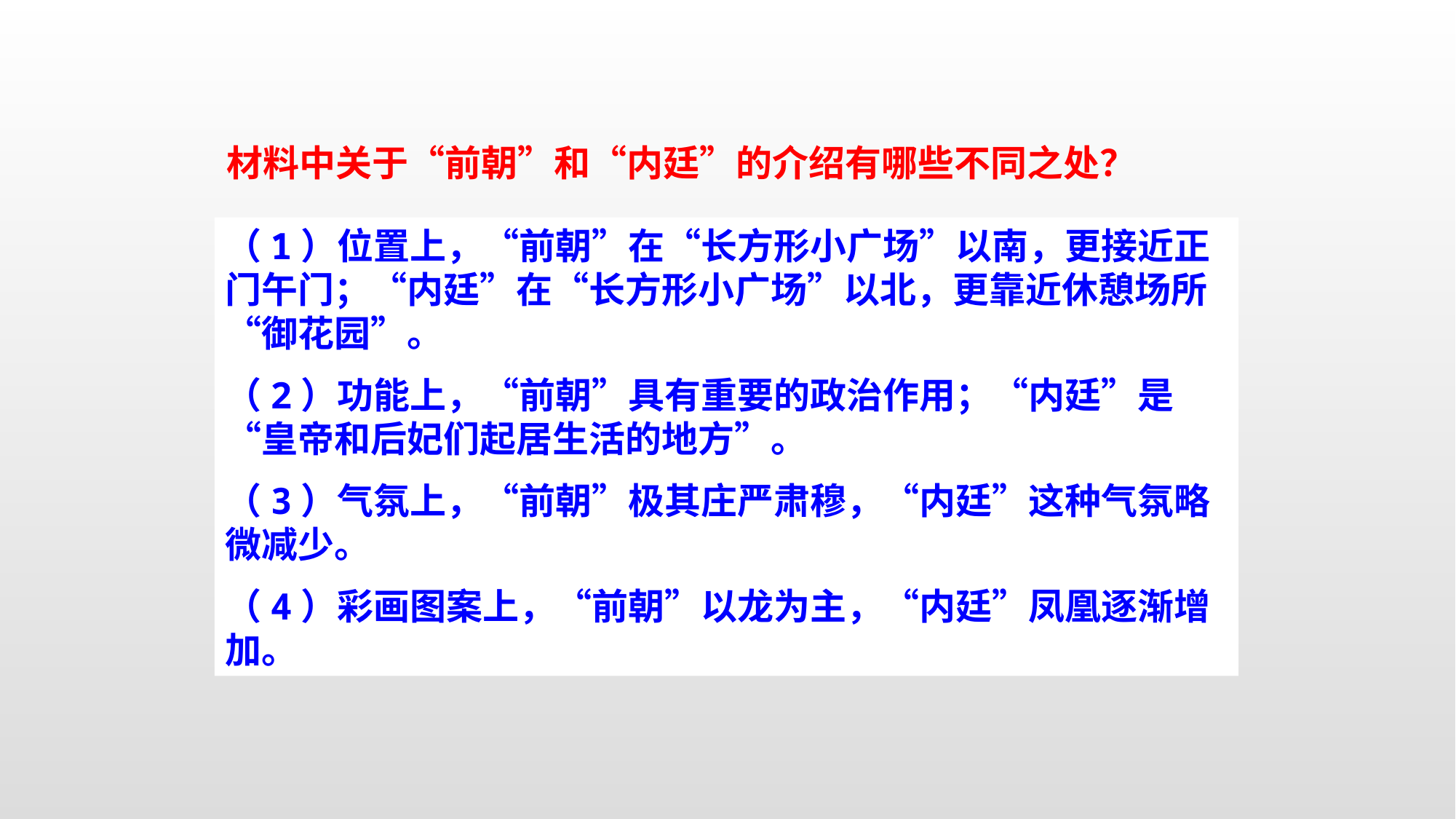

材料中关于“前朝”和“内廷”的介绍有哪些不同之处？
（1）位置上，“前朝”在“长方形小广场”以南，更接近正门午门；“内廷”在“长方形小广场”以北，更靠近休憩场所“御花园”。
（2）功能上，“前朝”具有重要的政治作用；“内廷”是“皇帝和后妃们起居生活的地方”。
（3）气氛上，“前朝”极其庄严肃穆，“内廷”这种气氛略微减少。
（4）彩画图案上，“前朝”以龙为主，“内廷”凤凰逐渐增加。